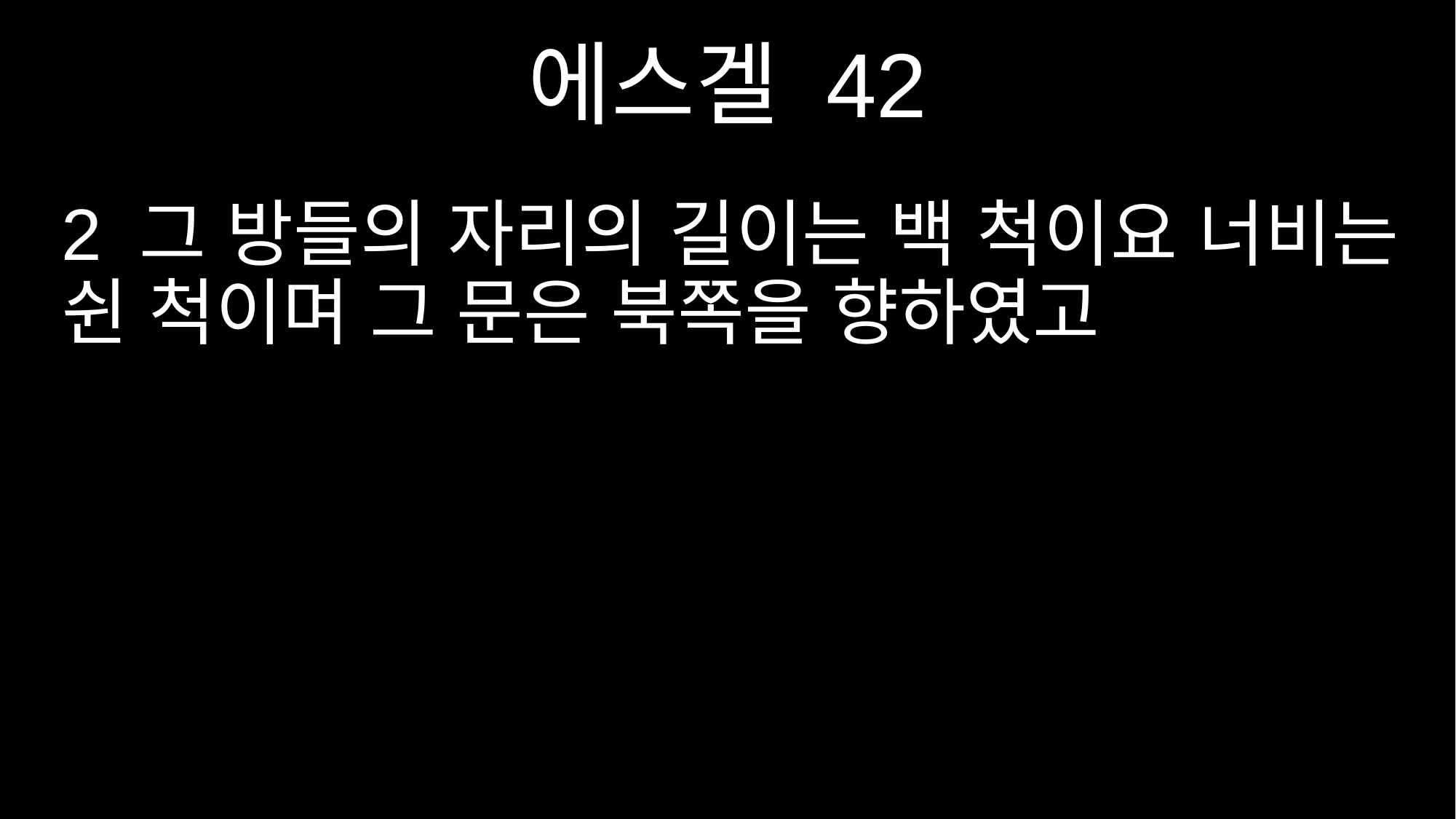

에스겔 42
2 그 방들의 자리의 길이는 백 척이요 너비는 쉰 척이며 그 문은 북쪽을 향하였고